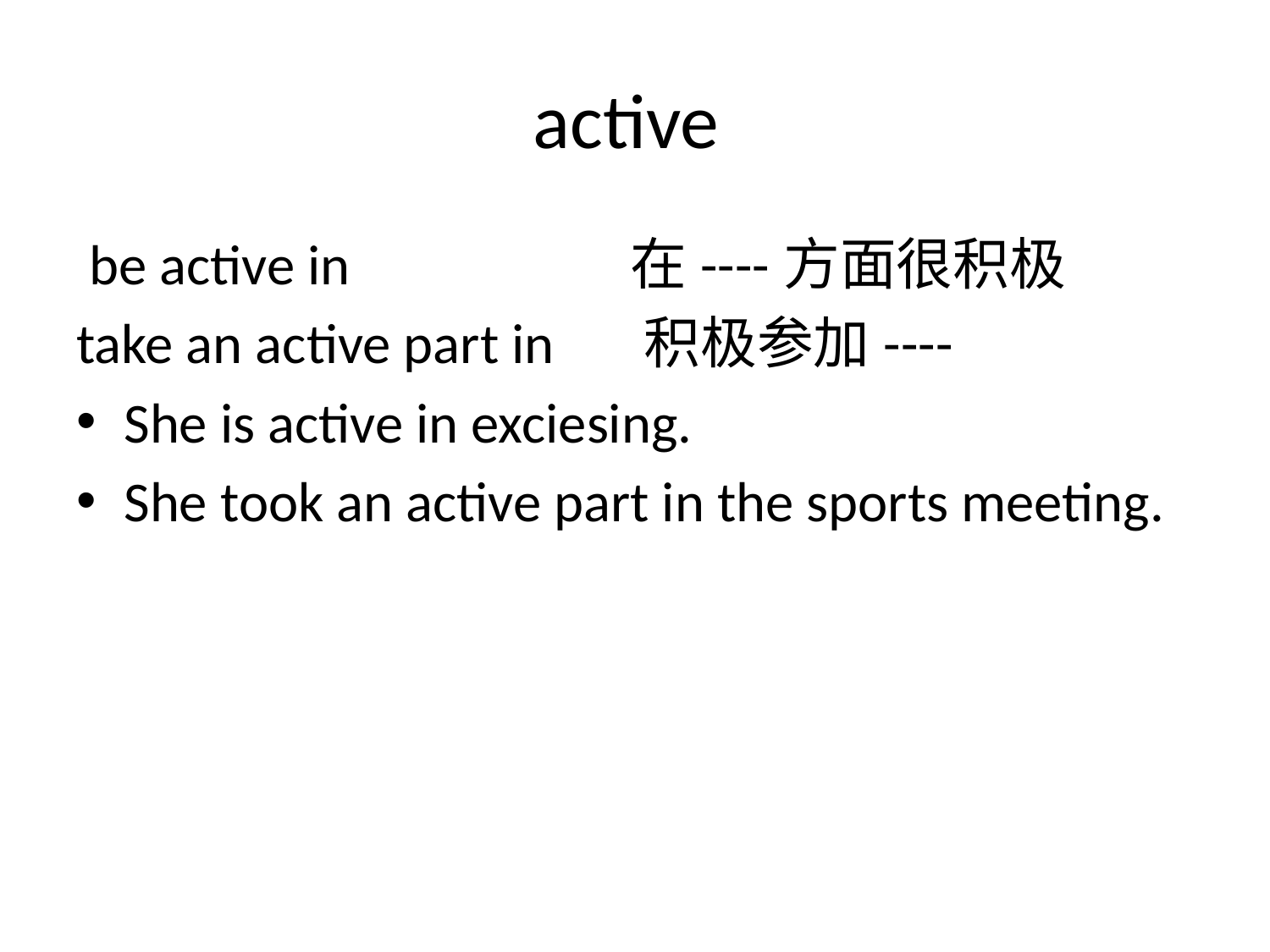

# active
 be active in                     在----方面很积极
take an active part in      积极参加----
She is active in exciesing.
She took an active part in the sports meeting.